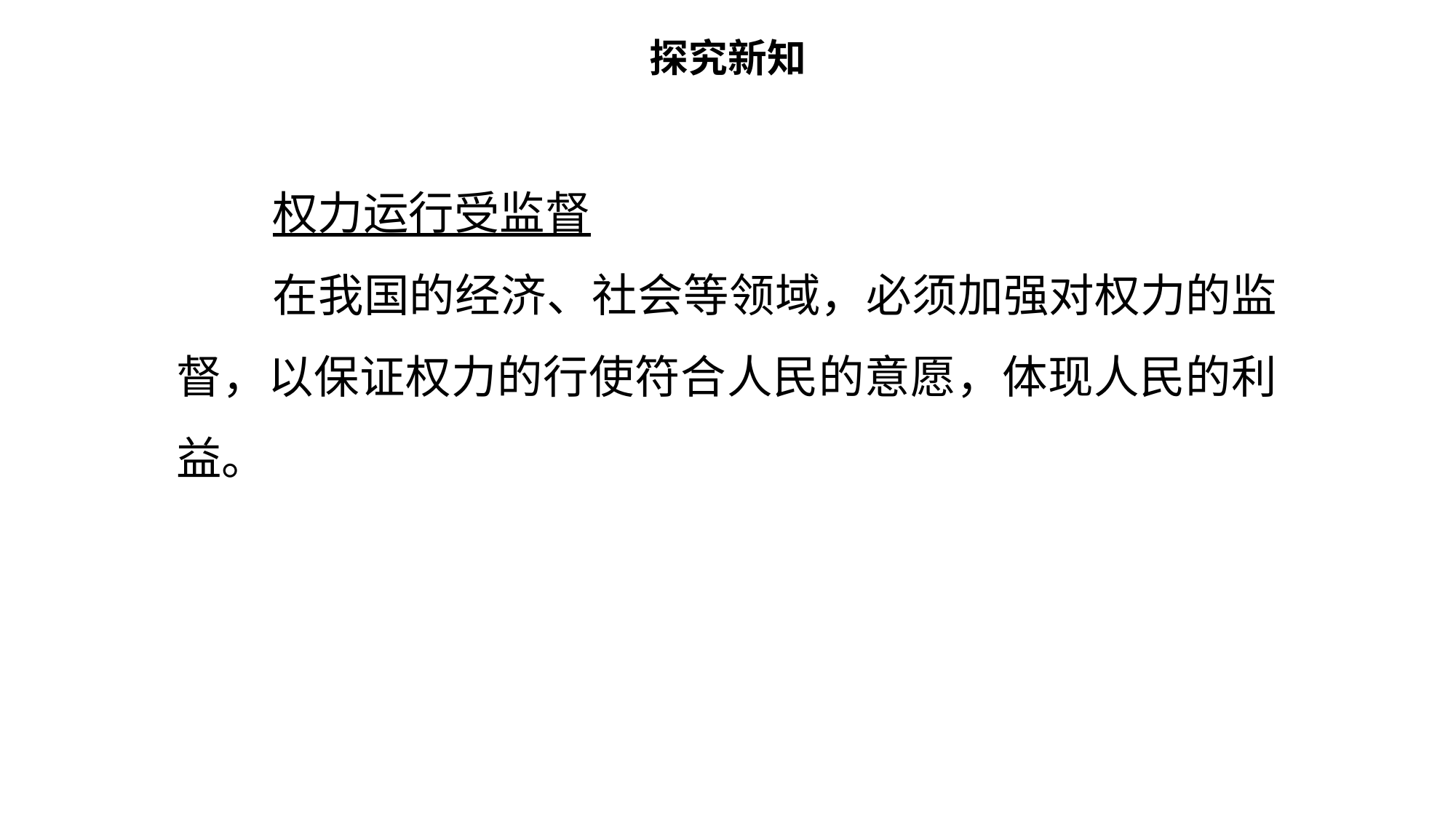

# 探究新知
https://www.ypppt.com/
权力运行受监督
在我国的经济、社会等领域，必须加强对权力的监督，以保证权力的行使符合人民的意愿，体现人民的利益。